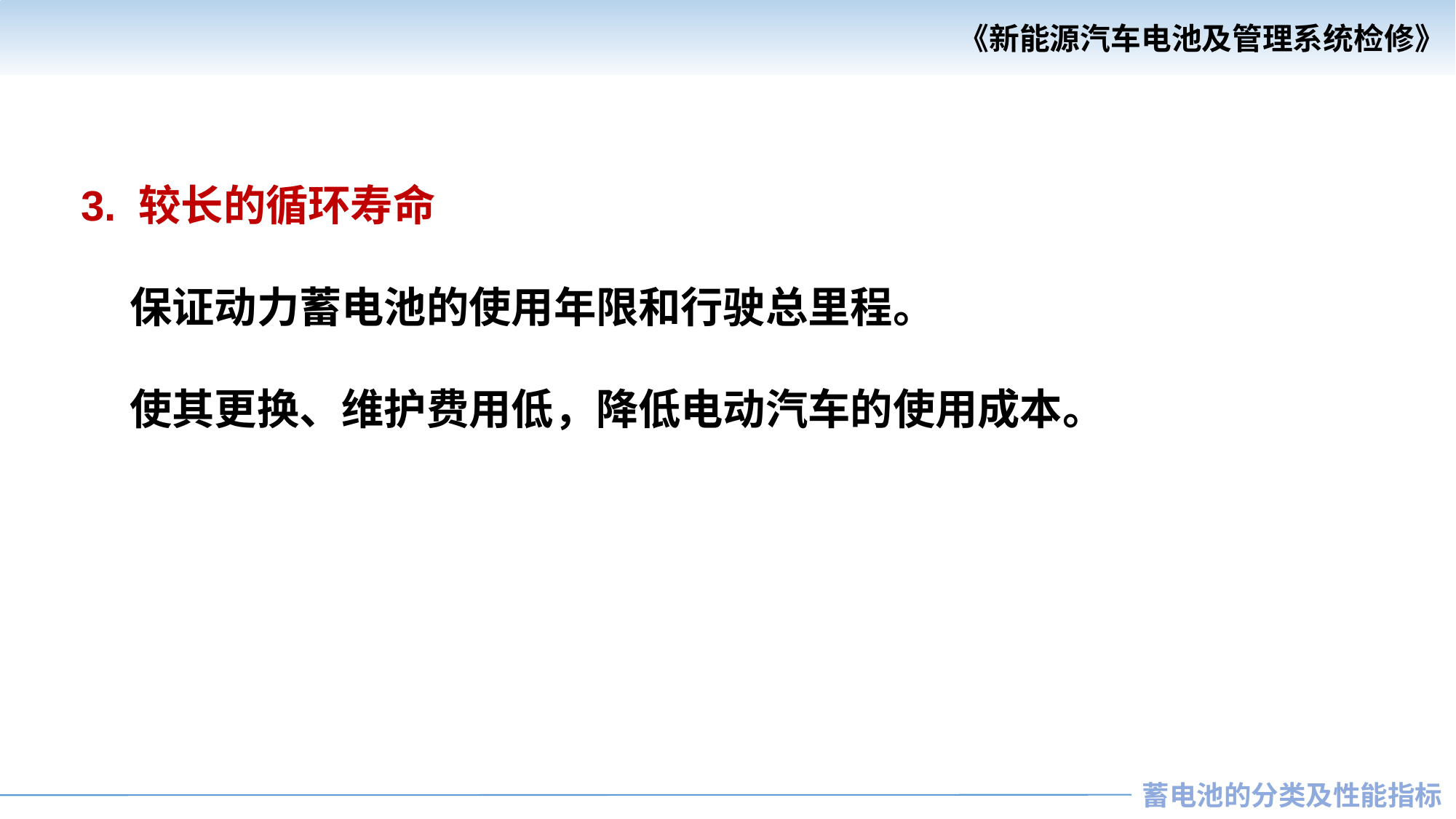

3. 较长的循环寿命
    保证动力蓄电池的使用年限和行驶总里程。
    使其更换、维护费用低，降低电动汽车的使用成本。